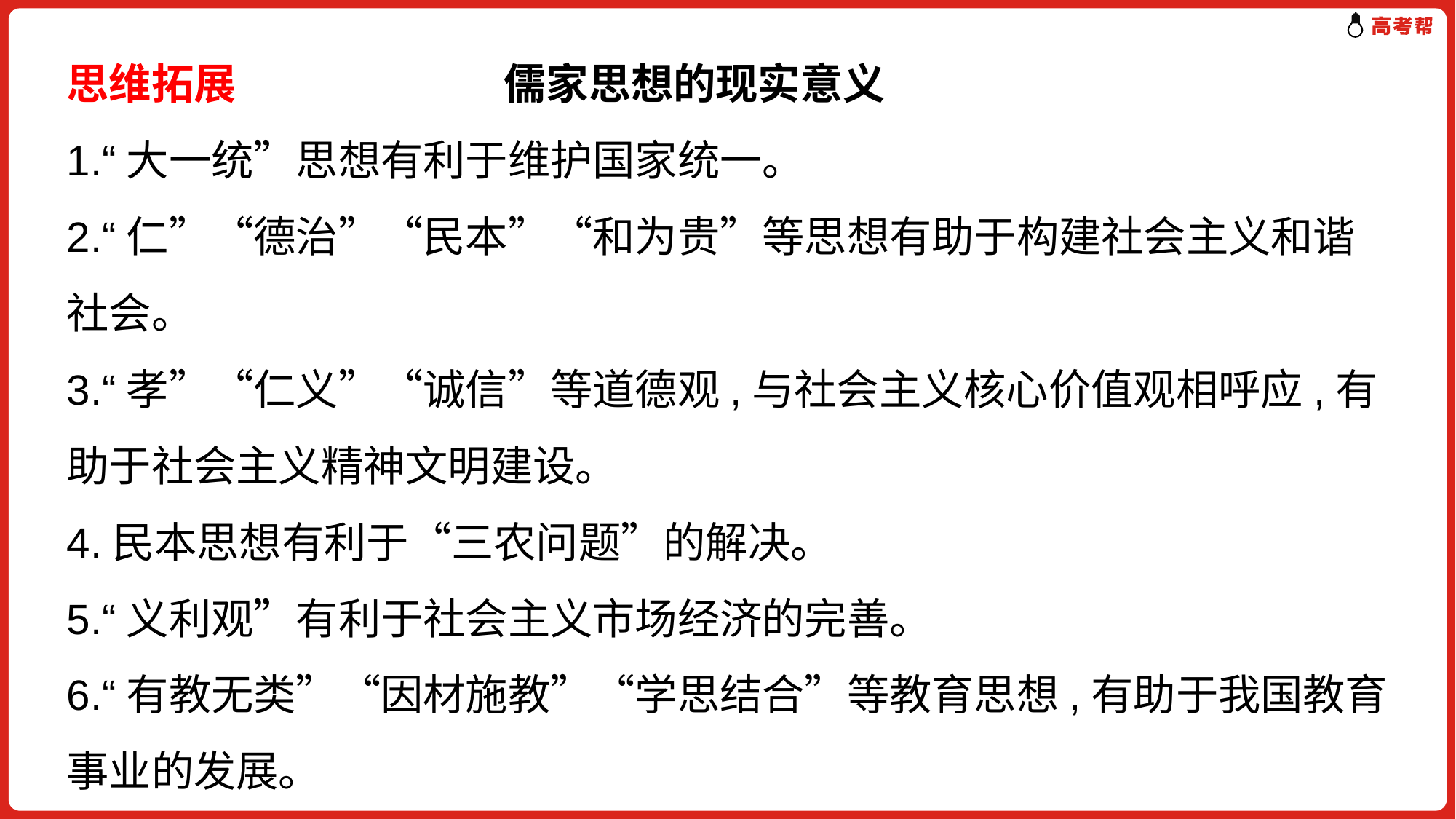

思维拓展　　                   儒家思想的现实意义
1.“大一统”思想有利于维护国家统一。
2.“仁”“德治”“民本”“和为贵”等思想有助于构建社会主义和谐社会。
3.“孝”“仁义”“诚信”等道德观,与社会主义核心价值观相呼应,有助于社会主义精神文明建设。
4.民本思想有利于“三农问题”的解决。
5.“义利观”有利于社会主义市场经济的完善。
6.“有教无类”“因材施教”“学思结合”等教育思想,有助于我国教育事业的发展。